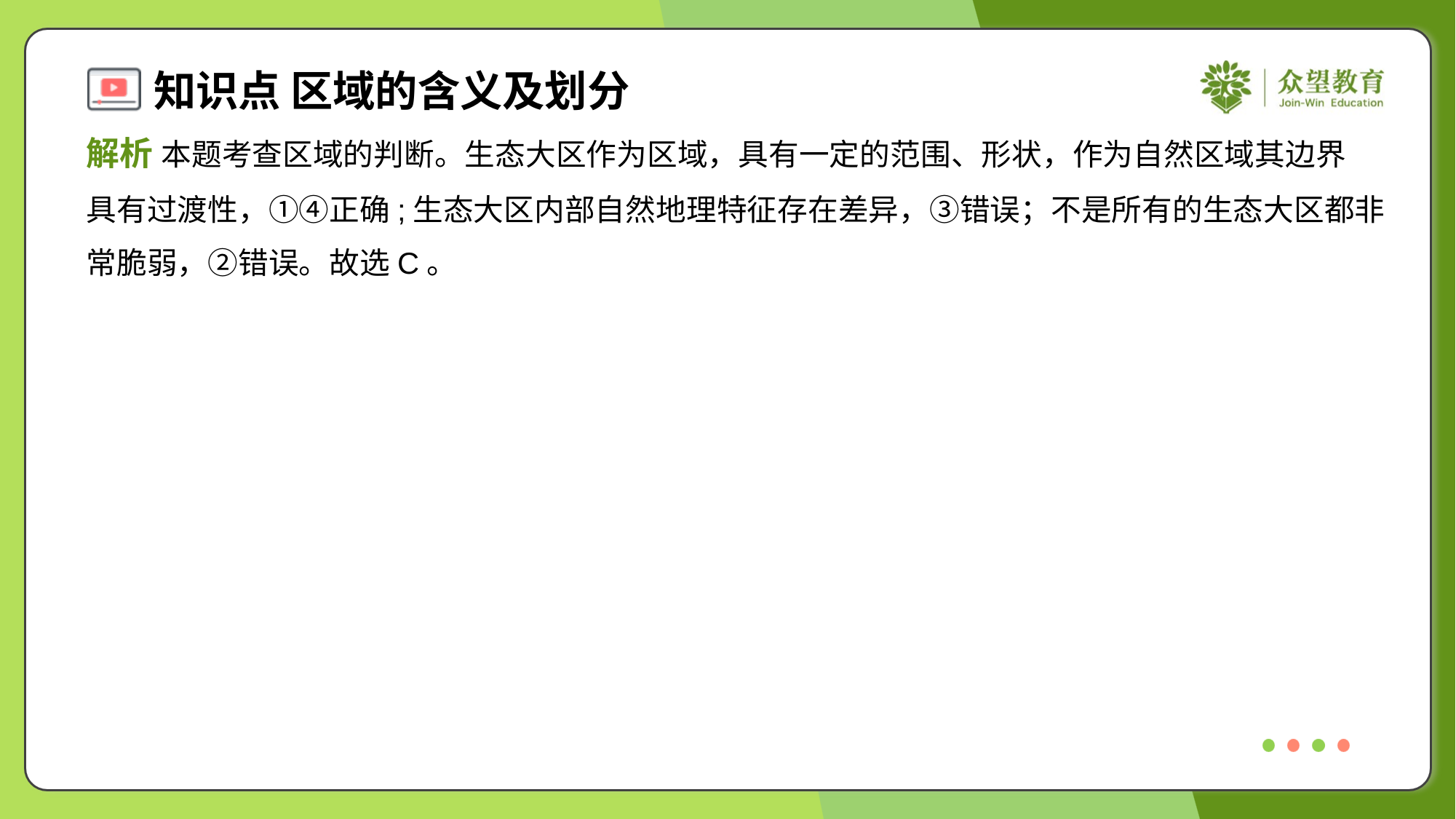

解析 本题考查区域的判断。生态大区作为区域，具有一定的范围、形状，作为自然区域其边界
具有过渡性，①④正确;生态大区内部自然地理特征存在差异，③错误；不是所有的生态大区都非
常脆弱，②错误。故选C。